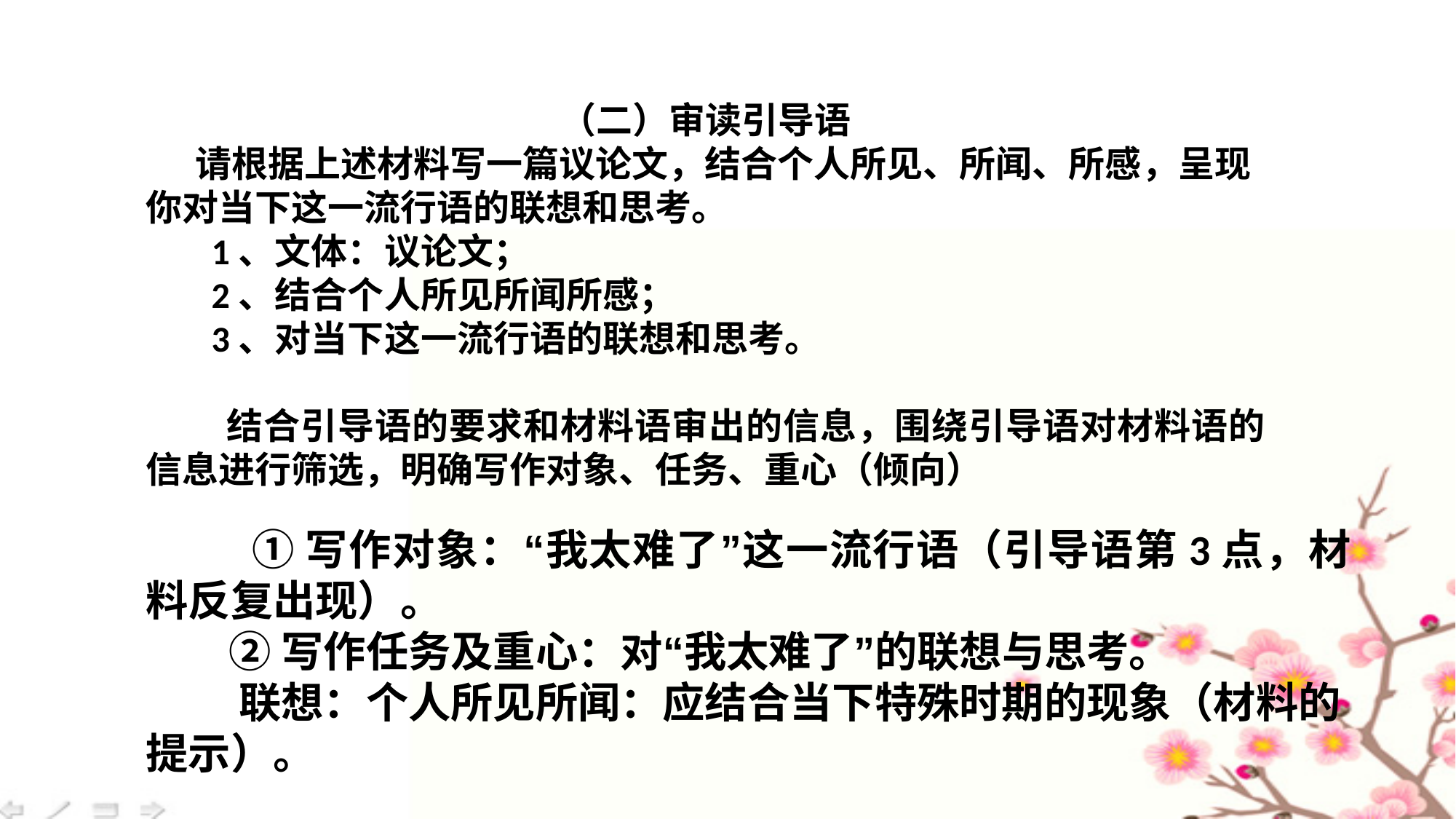

（二）审读引导语
    请根据上述材料写一篇议论文，结合个人所见、所闻、所感，呈现你对当下这一流行语的联想和思考。
        1、文体：议论文；
        2、结合个人所见所闻所感；
        3、对当下这一流行语的联想和思考。

        结合引导语的要求和材料语审出的信息，围绕引导语对材料语的信息进行筛选，明确写作对象、任务、重心（倾向）

        ①写作对象：“我太难了”这一流行语（引导语第3点，材料反复出现）。
       ②写作任务及重心：对“我太难了”的联想与思考。
       联想：个人所见所闻：应结合当下特殊时期的现象（材料的提示）。